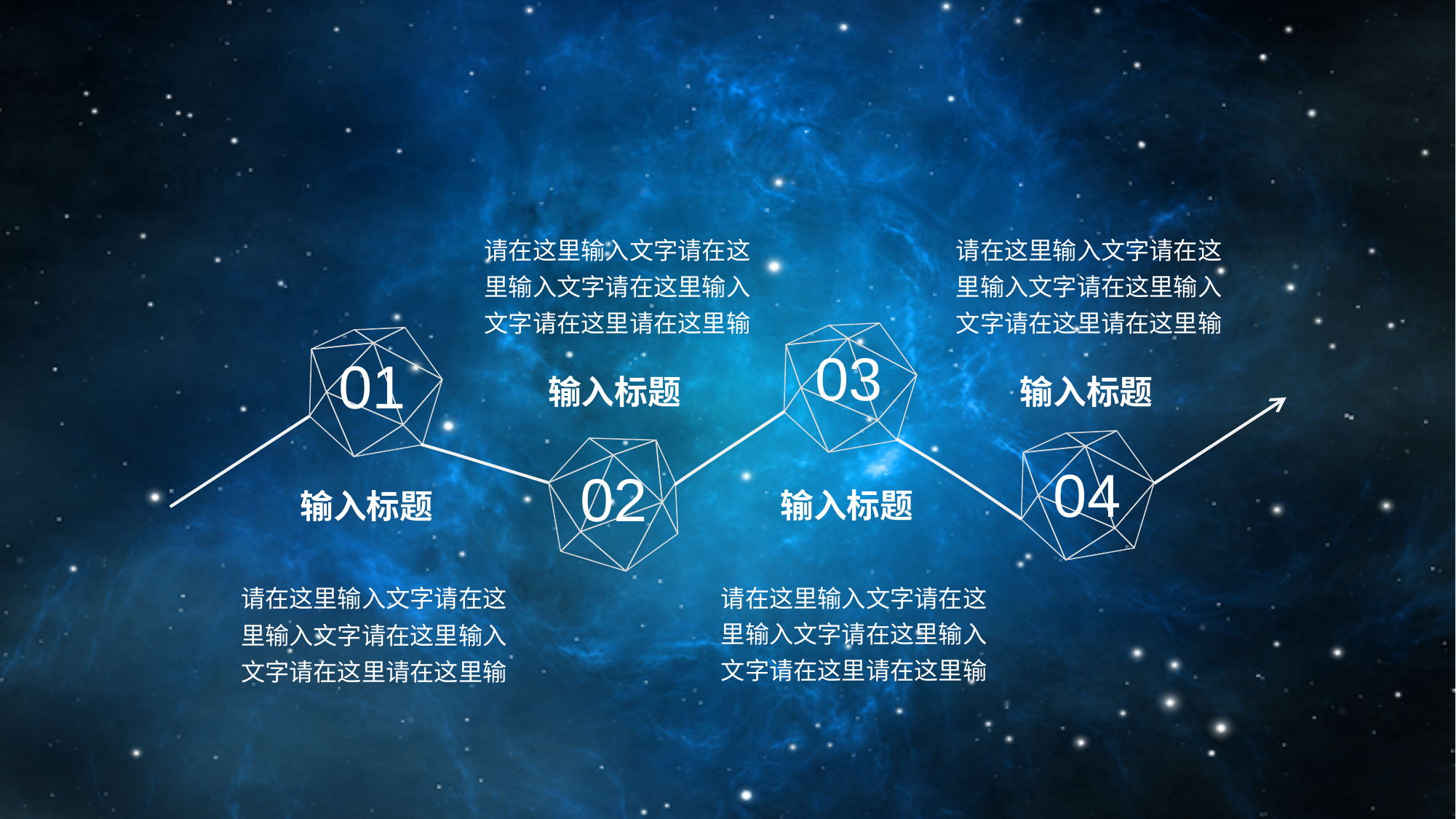

请在这里输入文字请在这里输入文字请在这里输入文字请在这里请在这里输
请在这里输入文字请在这里输入文字请在这里输入文字请在这里请在这里输

03
01
输入标题
输入标题

04

02

输入标题
输入标题
请在这里输入文字请在这里输入文字请在这里输入文字请在这里请在这里输
请在这里输入文字请在这里输入文字请在这里输入文字请在这里请在这里输